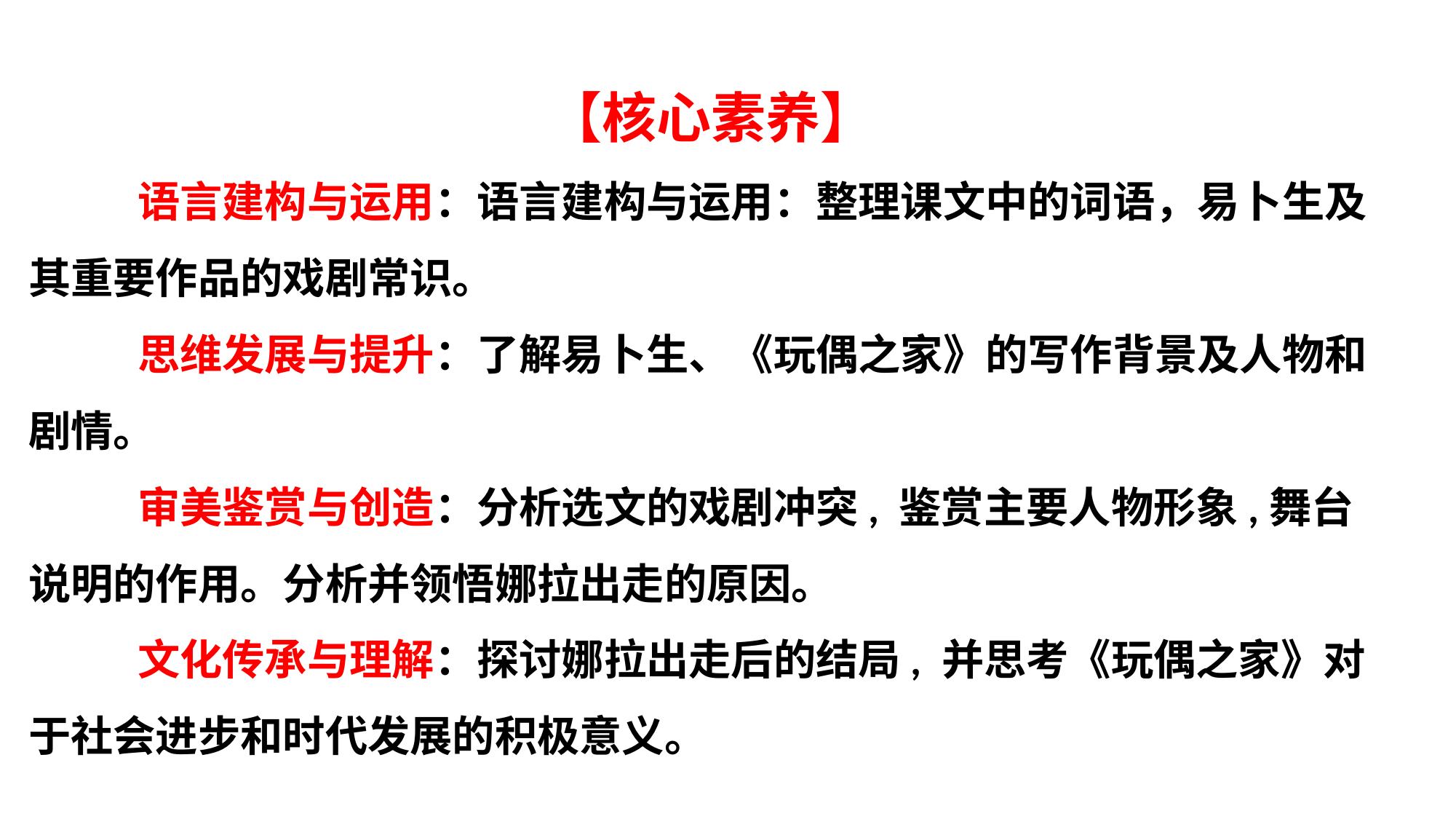

【核心素养】
	语言建构与运用：语言建构与运用：整理课文中的词语，易卜生及其重要作品的戏剧常识。
	思维发展与提升：了解易卜生、《玩偶之家》的写作背景及人物和剧情。
	审美鉴赏与创造：分析选文的戏剧冲突, 鉴赏主要人物形象,舞台说明的作用。分析并领悟娜拉出走的原因。
	文化传承与理解：探讨娜拉出走后的结局, 并思考《玩偶之家》对于社会进步和时代发展的积极意义。